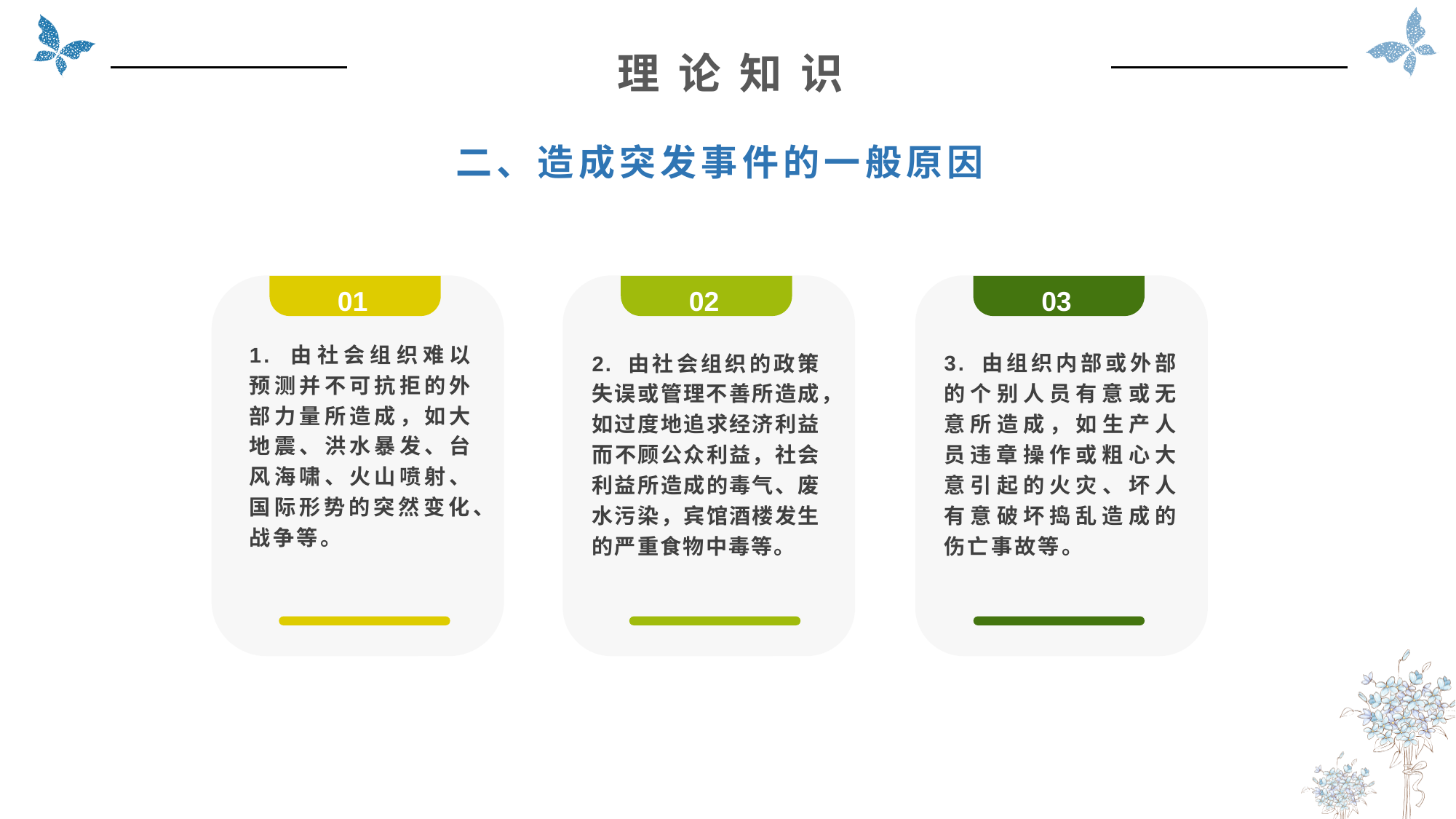

理 论 知 识
二、造成突发事件的一般原因

01
02
03
1. 由社会组织难以预测并不可抗拒的外部力量所造成，如大地震、洪水暴发、台风海啸、火山喷射、国际形势的突然变化、战争等。
2. 由社会组织的政策失误或管理不善所造成，如过度地追求经济利益而不顾公众利益，社会利益所造成的毒气、废水污染，宾馆酒楼发生的严重食物中毒等。
3. 由组织内部或外部的个别人员有意或无意所造成，如生产人员违章操作或粗心大意引起的火灾、坏人有意破坏捣乱造成的伤亡事故等。